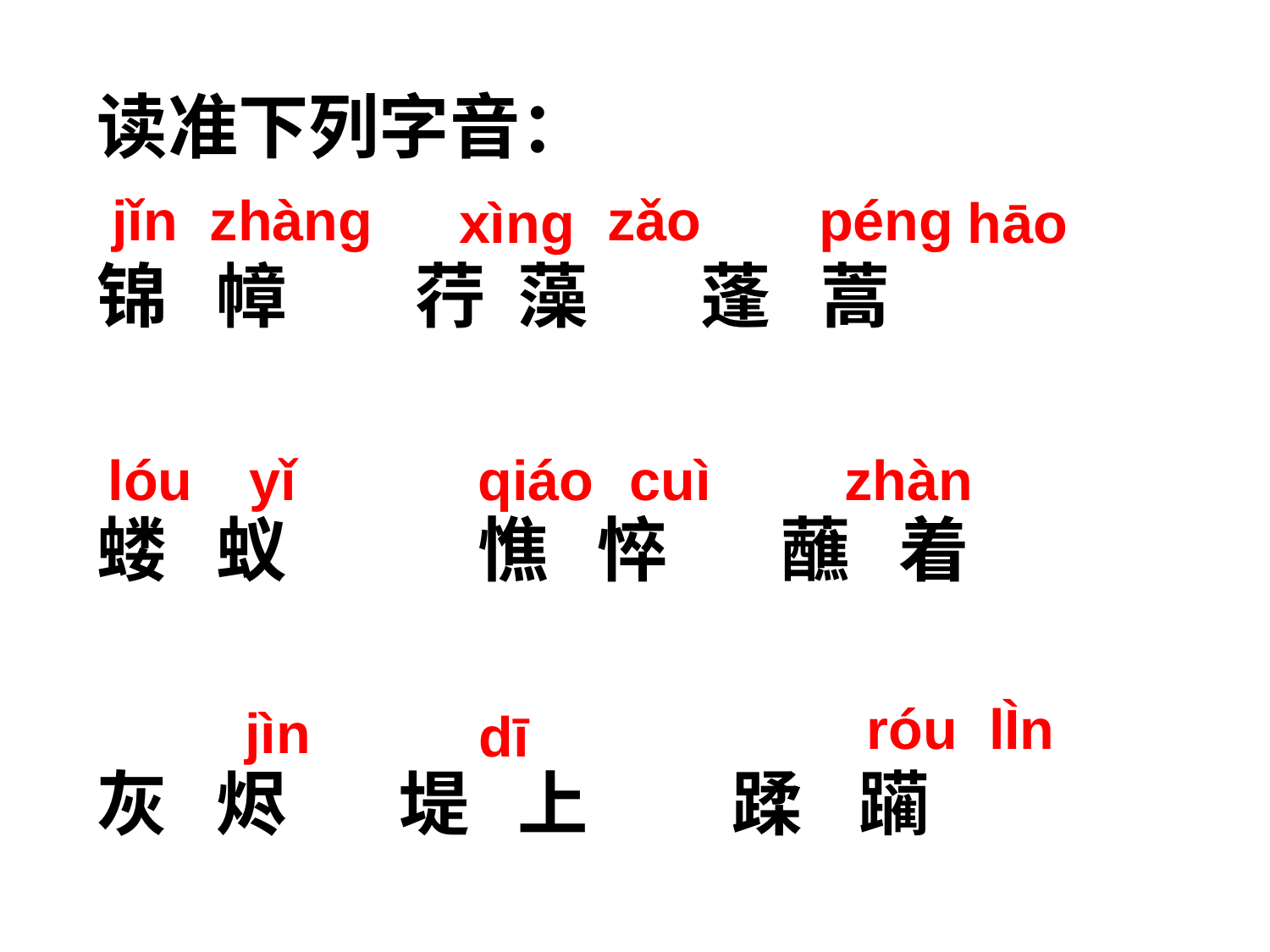

读准下列字音：

锦   幛        荇  藻       蓬   蒿

蝼   蚁		憔   悴       蘸   着

灰   烬       堤   上		蹂	躏
jǐn
zǎo
zhàng
péng
xìng
hāo
yǐ
qiáo
cuì
zhàn
lóu
róu  lÌn
jìn
dī